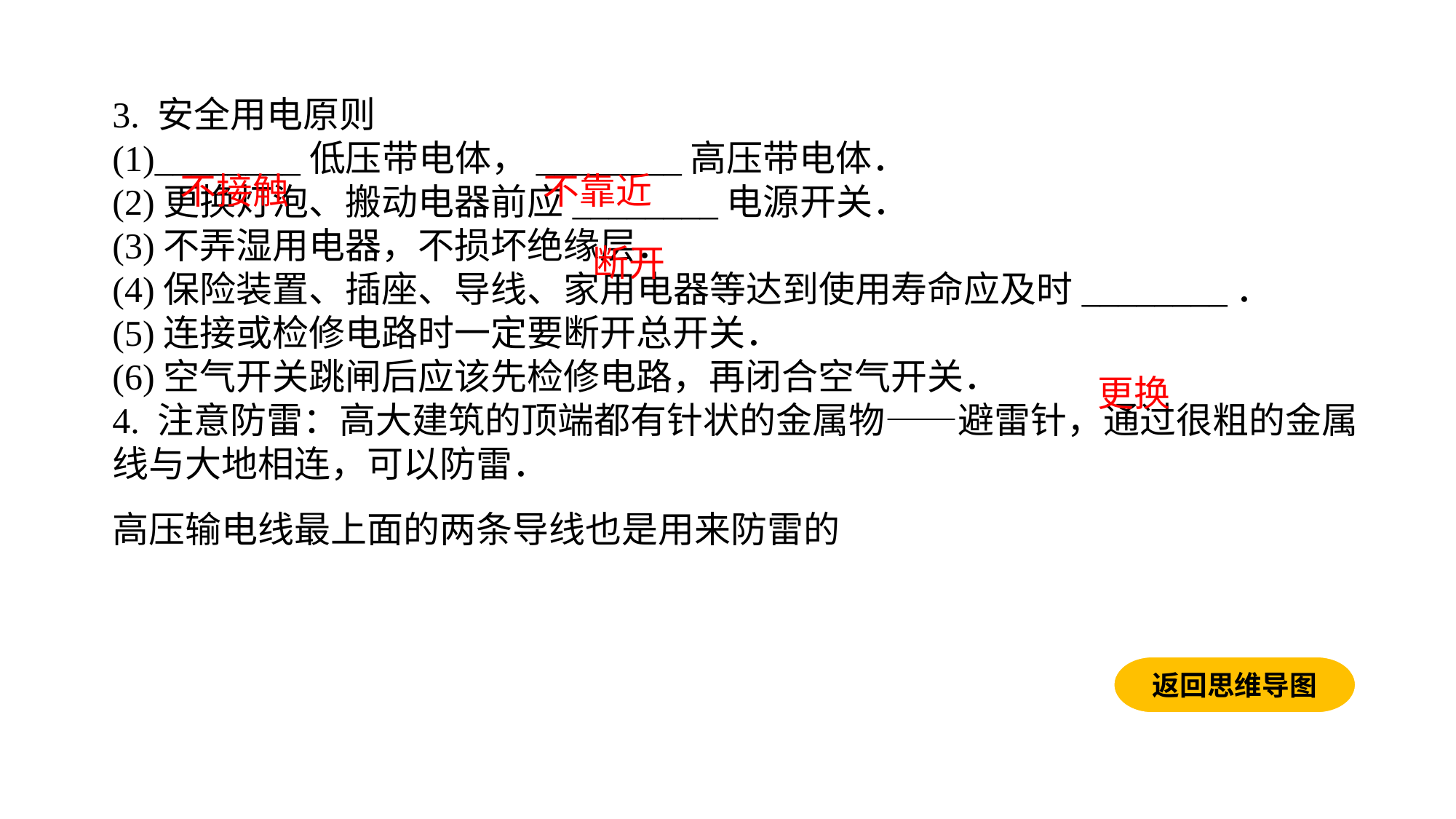

3. 安全用电原则(1)________低压带电体，________高压带电体．(2)更换灯泡、搬动电器前应________电源开关．(3)不弄湿用电器，不损坏绝缘层．(4)保险装置、插座、导线、家用电器等达到使用寿命应及时________．(5)连接或检修电路时一定要断开总开关．(6)空气开关跳闸后应该先检修电路，再闭合空气开关．4. 注意防雷：高大建筑的顶端都有针状的金属物——避雷针，通过很粗的金属线与大地相连，可以防雷．高压输电线最上面的两条导线也是用来防雷的
不接触
不靠近
断开
更换
返回思维导图